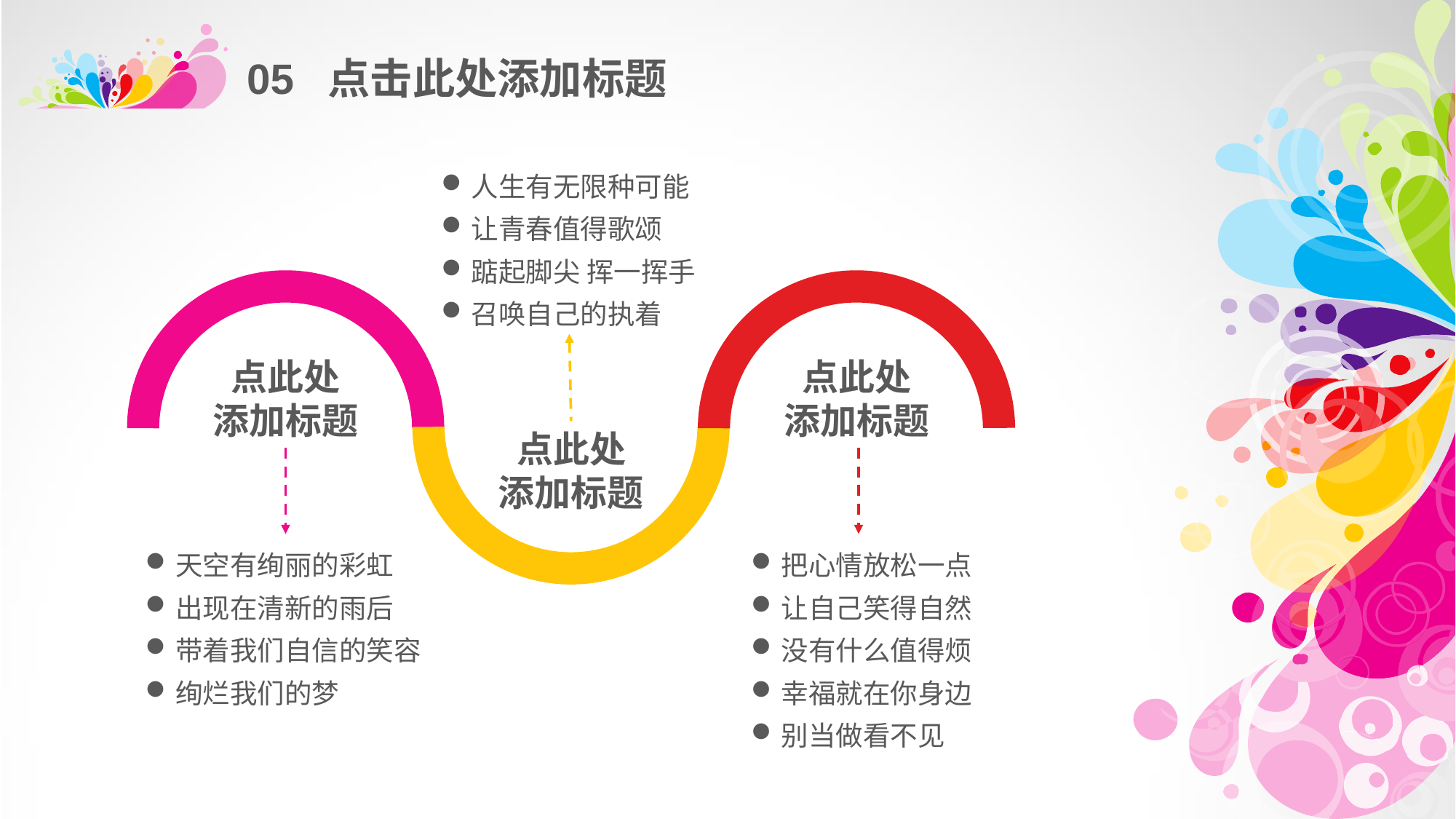

05  点击此处添加标题
人生有无限种可能
让青春值得歌颂
踮起脚尖 挥一挥手
召唤自己的执着

点此处
添加标题
点此处
添加标题
点此处
添加标题
天空有绚丽的彩虹
出现在清新的雨后
带着我们自信的笑容
绚烂我们的梦
把心情放松一点
让自己笑得自然
没有什么值得烦
幸福就在你身边
别当做看不见